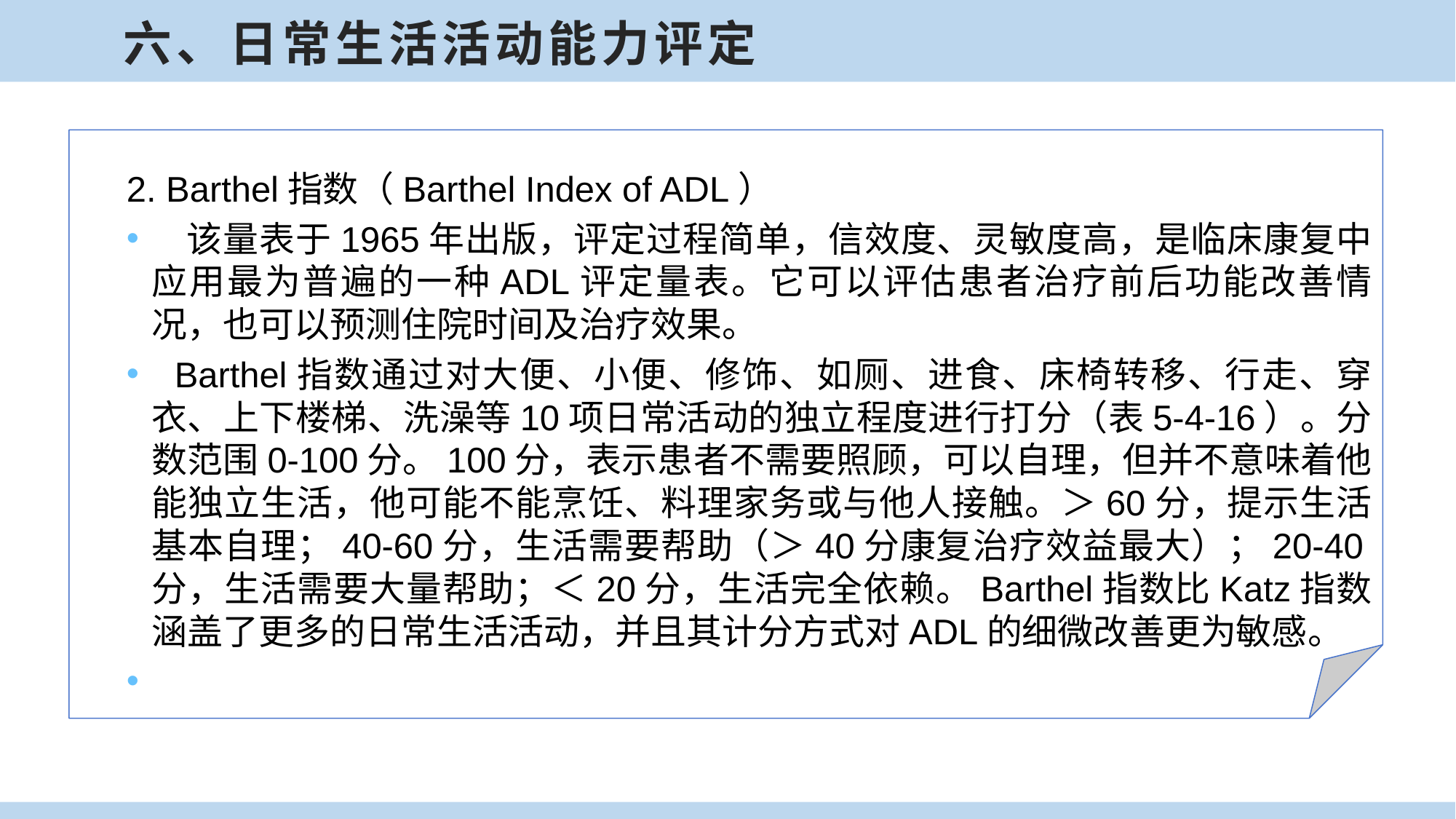

六、日常生活活动能力评定

2. Barthel指数（Barthel Index of ADL）
   该量表于1965年出版，评定过程简单，信效度、灵敏度高，是临床康复中应用最为普遍的一种ADL评定量表。它可以评估患者治疗前后功能改善情况，也可以预测住院时间及治疗效果。
  Barthel指数通过对大便、小便、修饰、如厕、进食、床椅转移、行走、穿衣、上下楼梯、洗澡等10项日常活动的独立程度进行打分（表5-4-16）。分数范围0-100分。100分，表示患者不需要照顾，可以自理，但并不意味着他能独立生活，他可能不能烹饪、料理家务或与他人接触。＞60分，提示生活基本自理；40-60分，生活需要帮助（＞40分康复治疗效益最大）；20-40分，生活需要大量帮助；＜20分，生活完全依赖。Barthel指数比Katz指数涵盖了更多的日常生活活动，并且其计分方式对ADL的细微改善更为敏感。